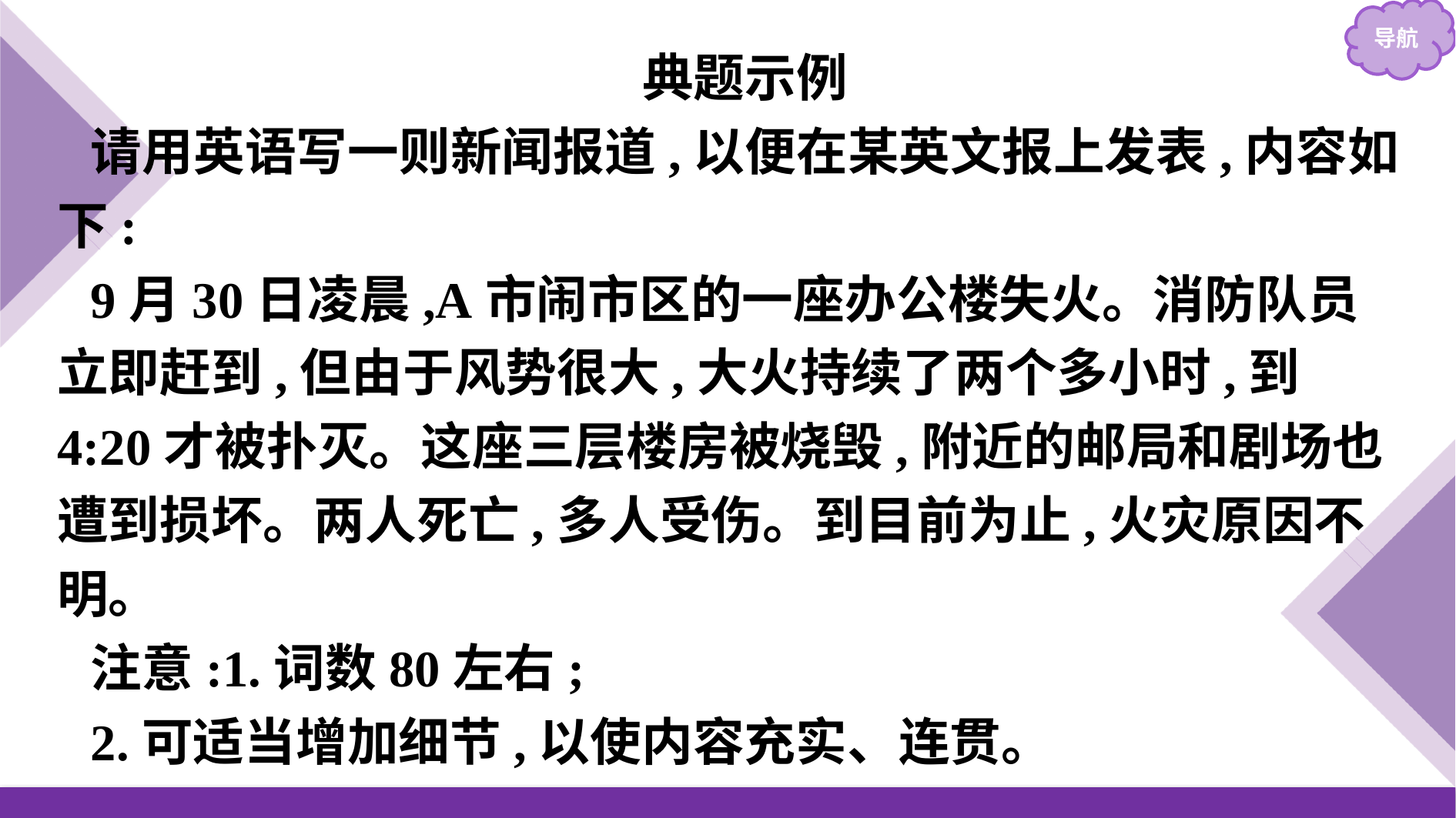

典题示例
请用英语写一则新闻报道,以便在某英文报上发表,内容如下:
9月30日凌晨,A市闹市区的一座办公楼失火。消防队员立即赶到,但由于风势很大,大火持续了两个多小时,到4:20才被扑灭。这座三层楼房被烧毁,附近的邮局和剧场也遭到损坏。两人死亡,多人受伤。到目前为止,火灾原因不明。
注意:1.词数80左右;
2.可适当增加细节,以使内容充实、连贯。